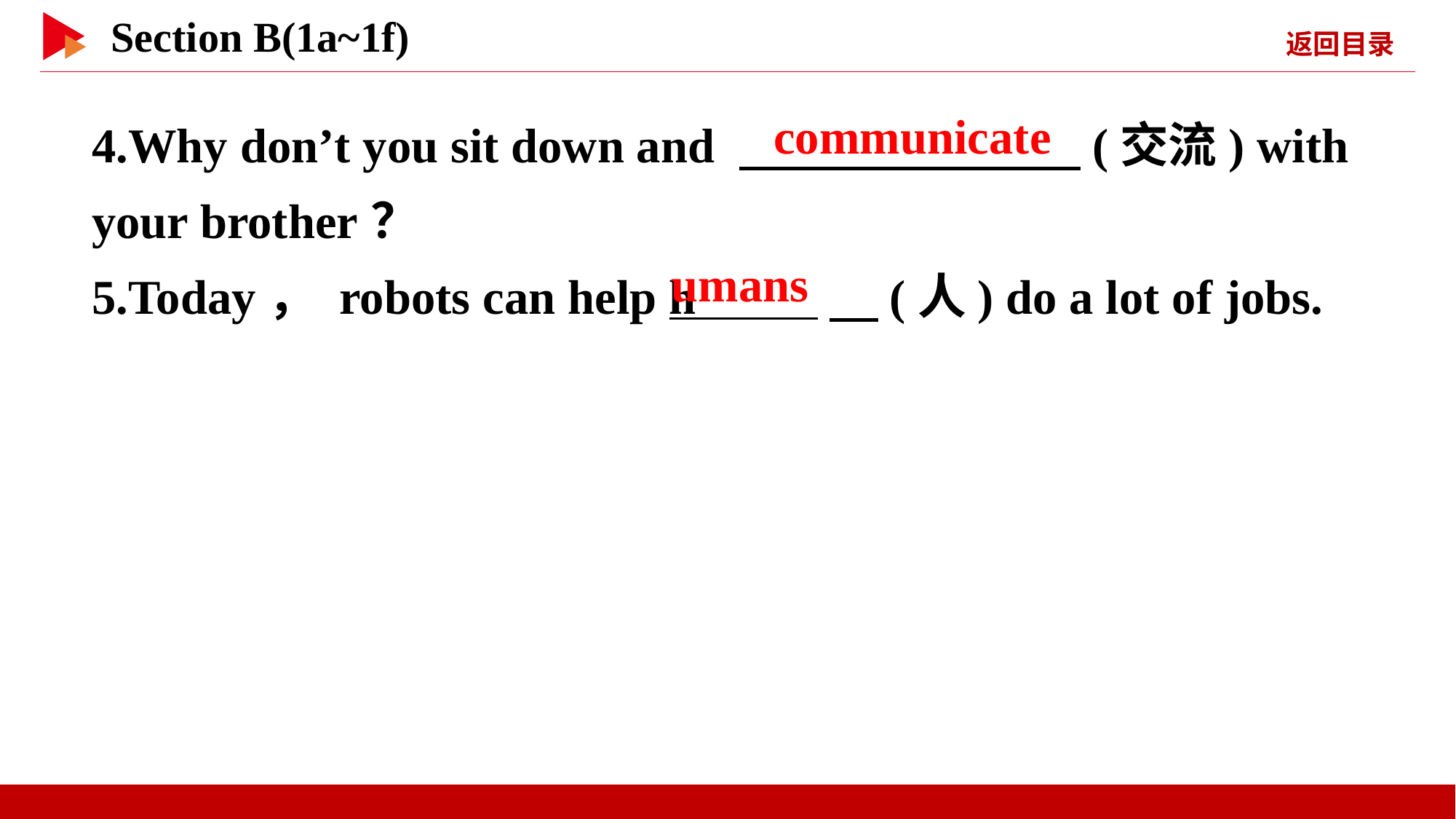

4.Why don’t you sit down and 　                      　(交流) with your brother？
5.Today， robots can help h          　(人) do a lot of jobs.
communicate
umans